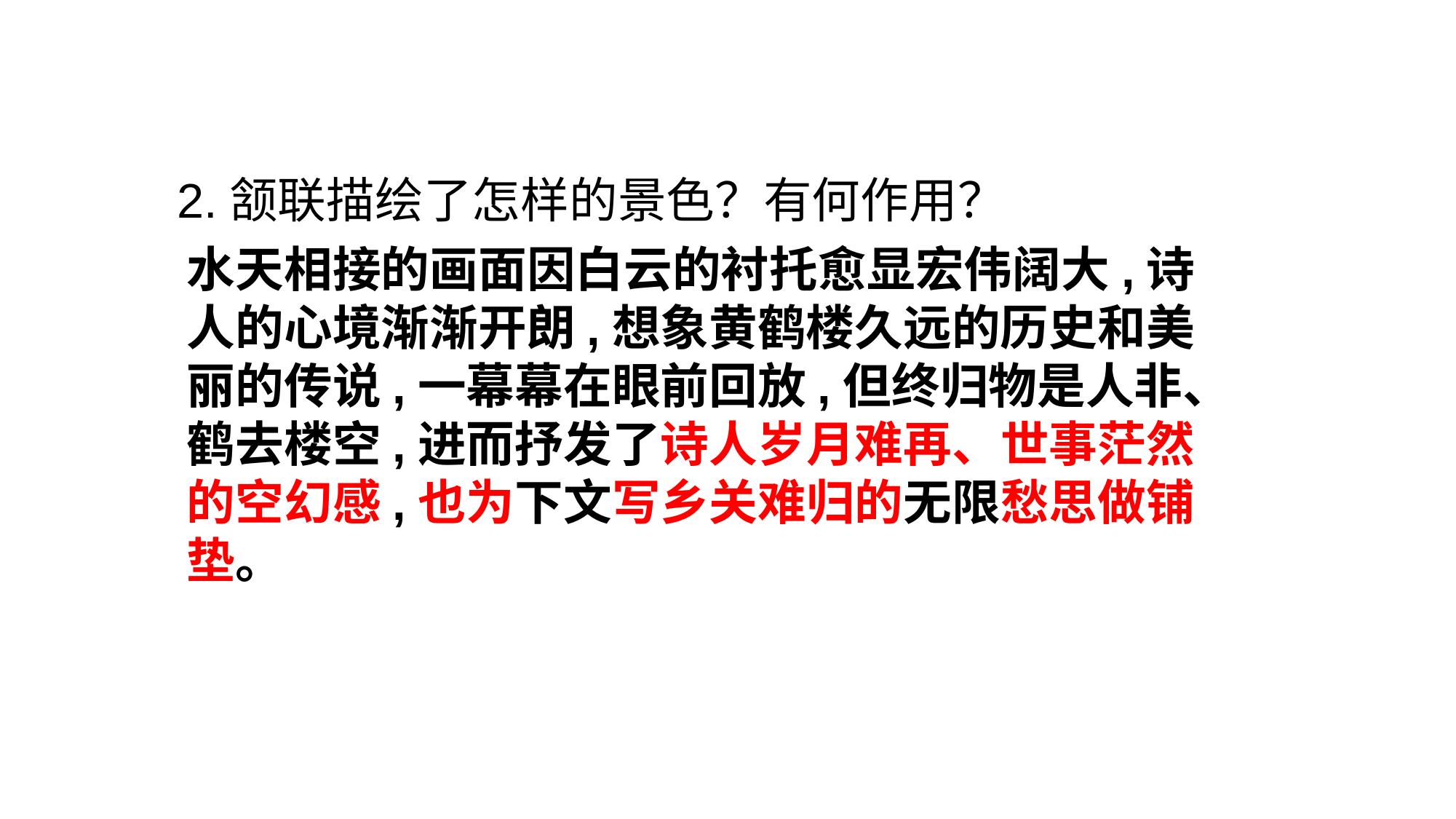

2.颔联描绘了怎样的景色？有何作用？
水天相接的画面因白云的衬托愈显宏伟阔大,诗人的心境渐渐开朗,想象黄鹤楼久远的历史和美丽的传说,一幕幕在眼前回放,但终归物是人非、鹤去楼空,进而抒发了诗人岁月难再、世事茫然的空幻感,也为下文写乡关难归的无限愁思做铺垫。